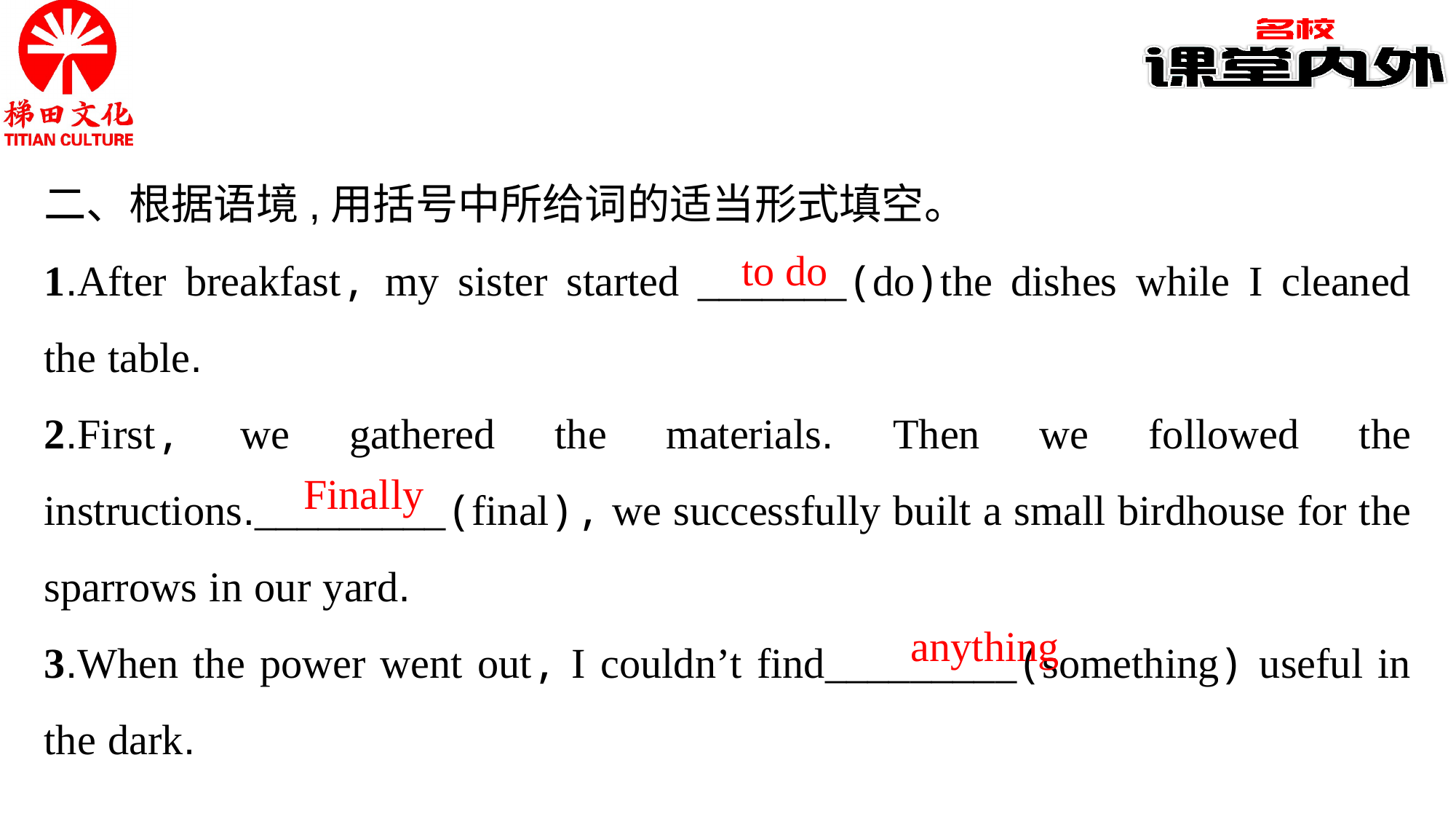

二、根据语境,用括号中所给词的适当形式填空。
1.After breakfast, my sister started _______(do)the dishes while I cleaned the table.
2.First, we gathered the materials. Then we followed the instructions._________(final), we successfully built a small birdhouse for the sparrows in our yard.
3.When the power went out, I couldn’t find_________(something) useful in the dark.
to do
Finally
anything